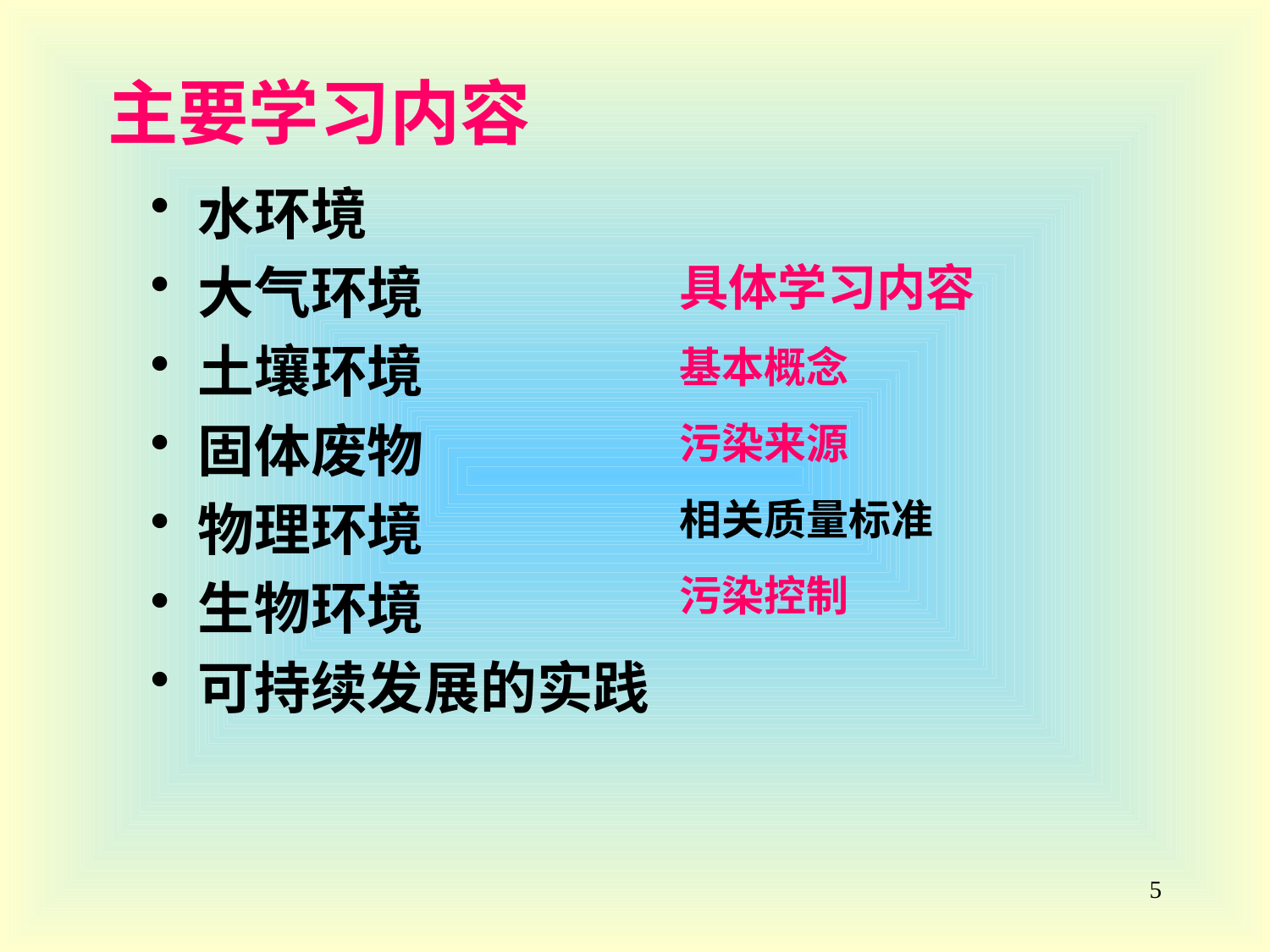

# 主要学习内容
水环境
大气环境
土壤环境
固体废物
物理环境
生物环境
可持续发展的实践
具体学习内容
基本概念
污染来源
相关质量标准
污染控制
5